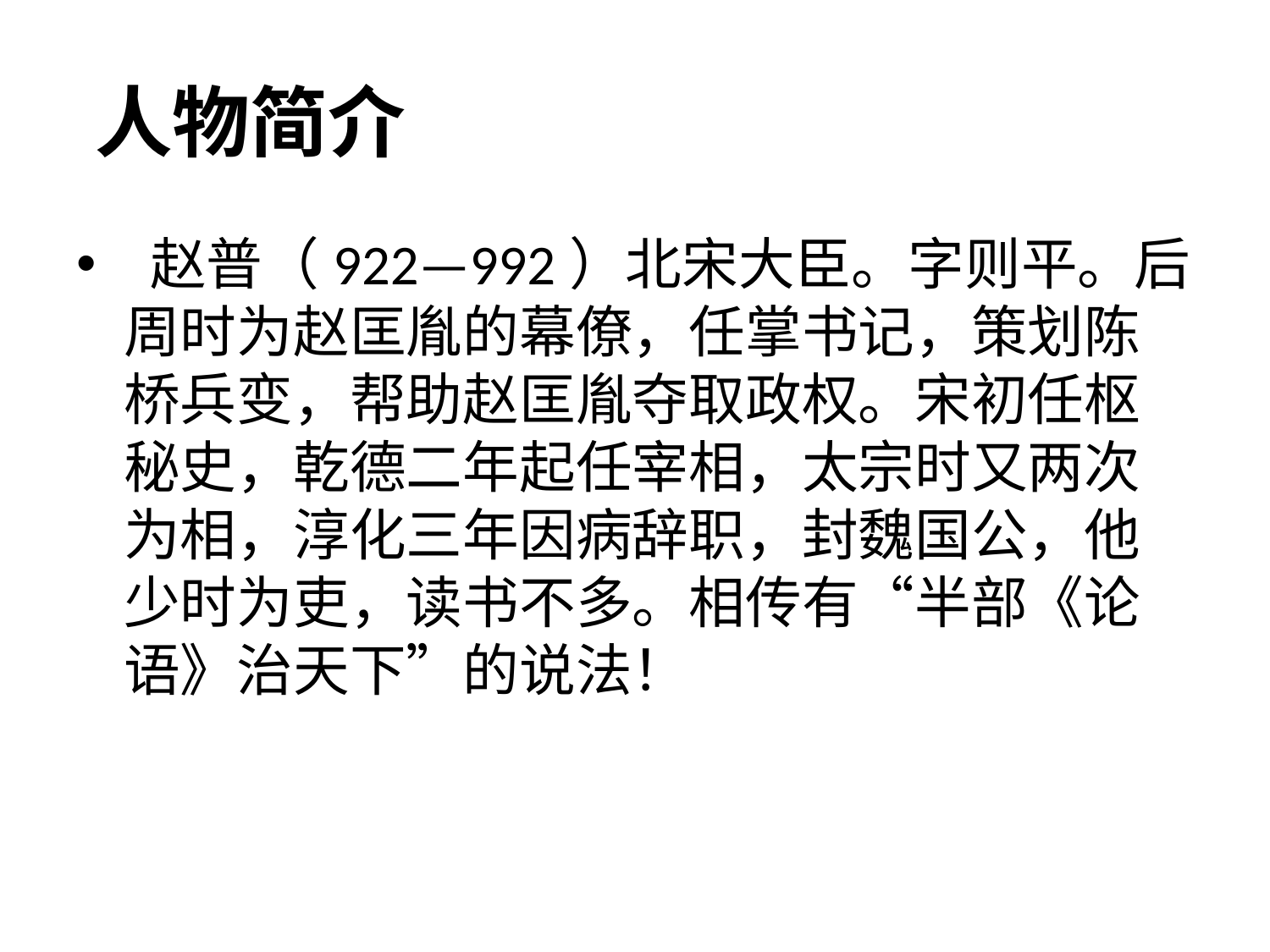

人物简介
 赵普（922—992）北宋大臣。字则平。后周时为赵匡胤的幕僚，任掌书记，策划陈桥兵变，帮助赵匡胤夺取政权。宋初任枢秘史，乾德二年起任宰相，太宗时又两次为相，淳化三年因病辞职，封魏国公，他少时为吏，读书不多。相传有“半部《论语》治天下”的说法！